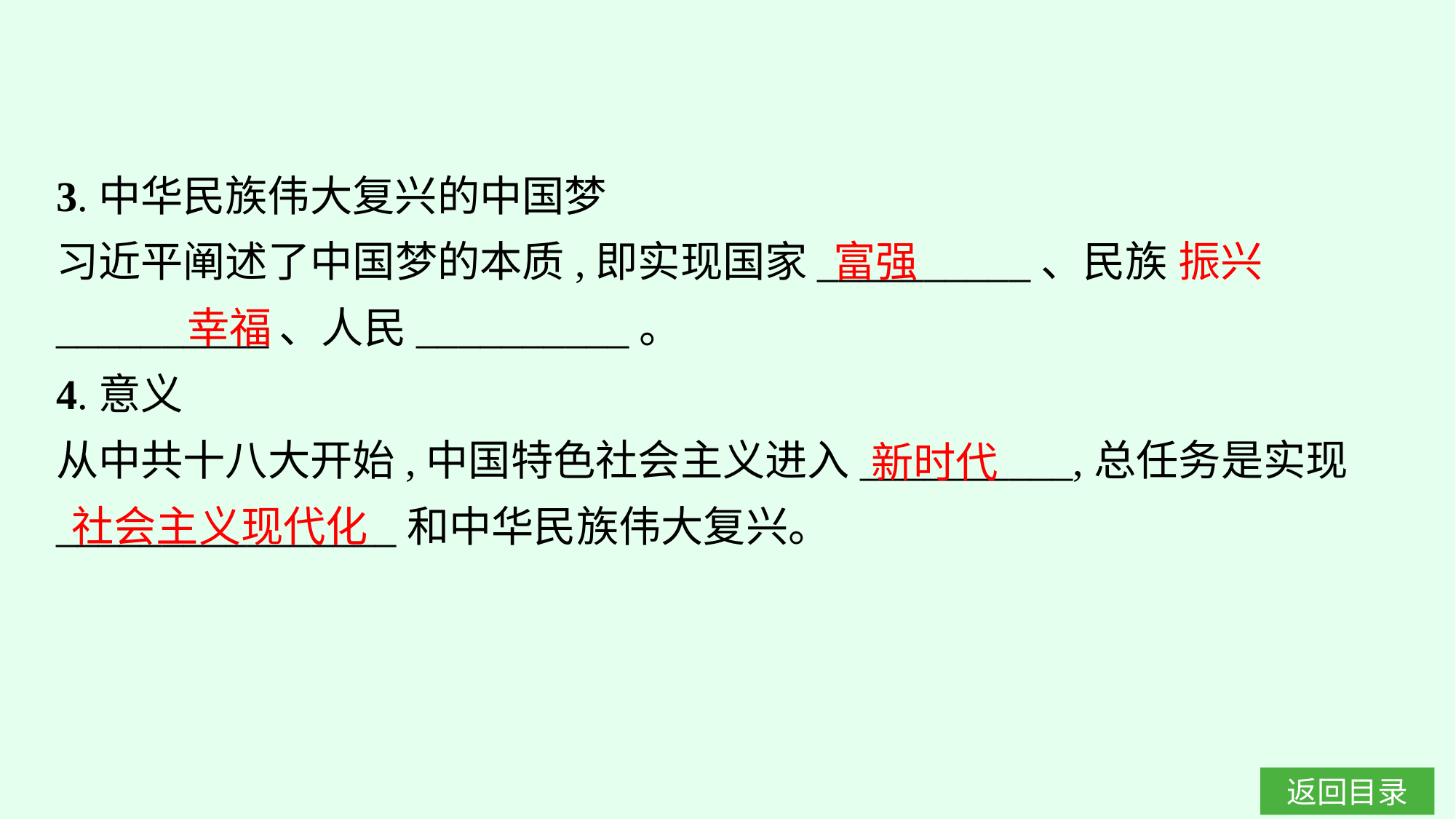

3.中华民族伟大复兴的中国梦
习近平阐述了中国梦的本质,即实现国家__________、民族__________、人民__________。
4.意义
从中共十八大开始,中国特色社会主义进入__________,总任务是实现________________和中华民族伟大复兴。
富强
振兴
幸福
新时代
社会主义现代化